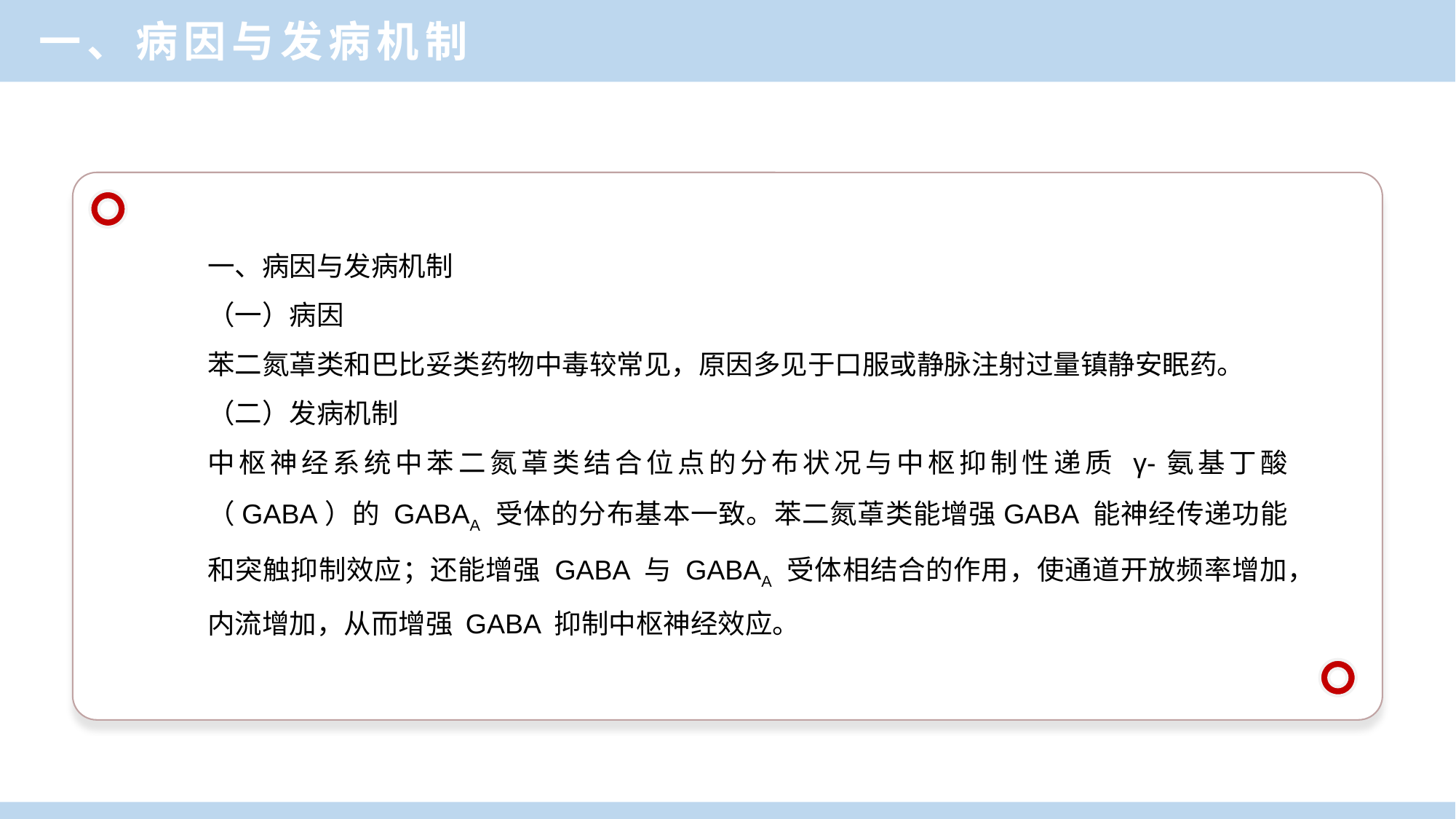

一、病因与发病机制

一、病因与发病机制
（一）病因
苯二氮䓬类和巴比妥类药物中毒较常见，原因多见于口服或静脉注射过量镇静安眠药。
（二）发病机制
中枢神经系统中苯二氮䓬类结合位点的分布状况与中枢抑制性递质 γ-氨基丁酸（GABA）的 GABAA 受体的分布基本一致。苯二氮䓬类能增强GABA 能神经传递功能和突触抑制效应；还能增强 GABA 与 GABAA 受体相结合的作用，使通道开放频率增加，内流增加，从而增强 GABA 抑制中枢神经效应。